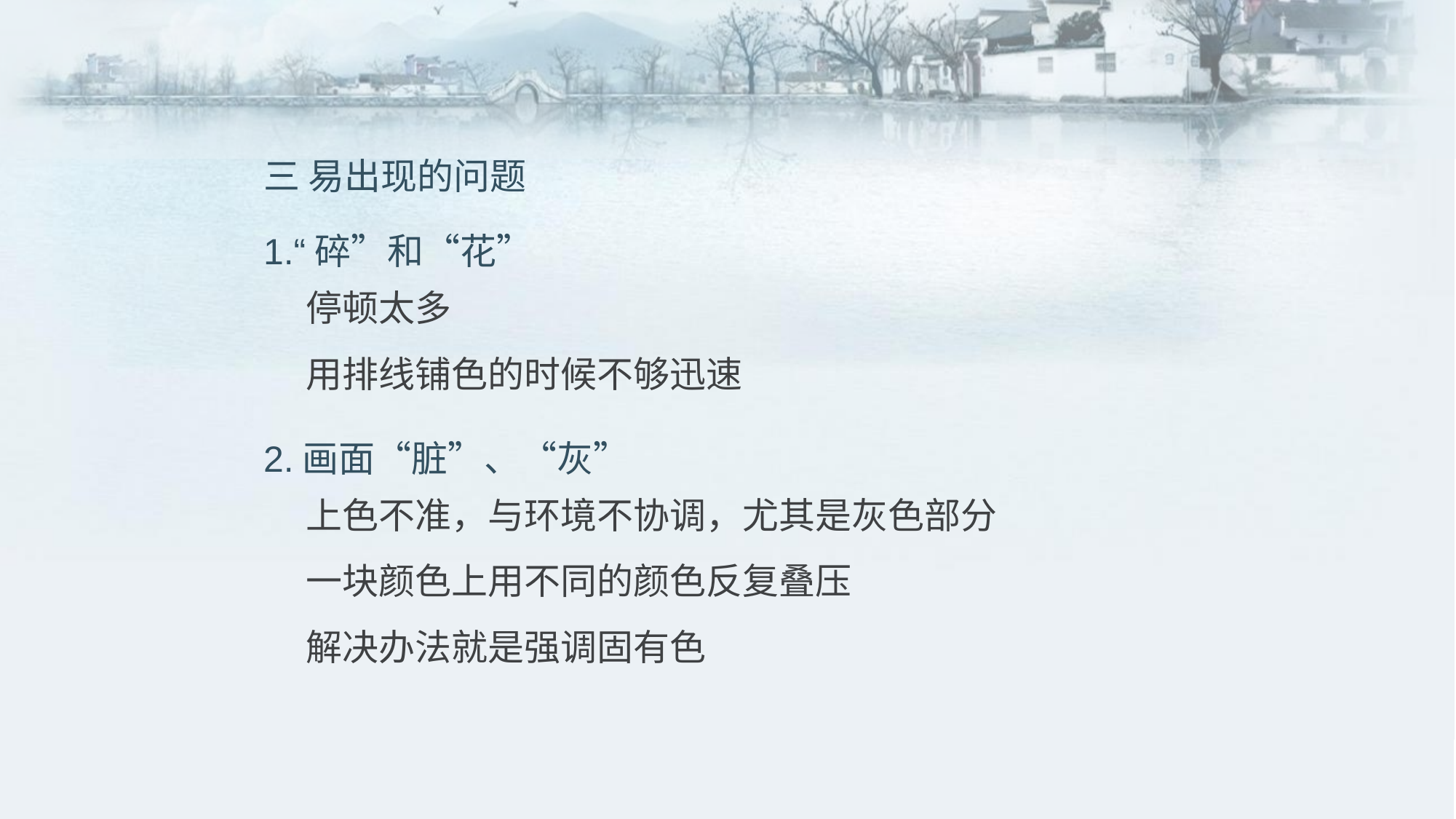

#
三 易出现的问题
1.“碎”和“花”
停顿太多
用排线铺色的时候不够迅速
2.画面“脏”、“灰”
上色不准，与环境不协调，尤其是灰色部分
一块颜色上用不同的颜色反复叠压
解决办法就是强调固有色